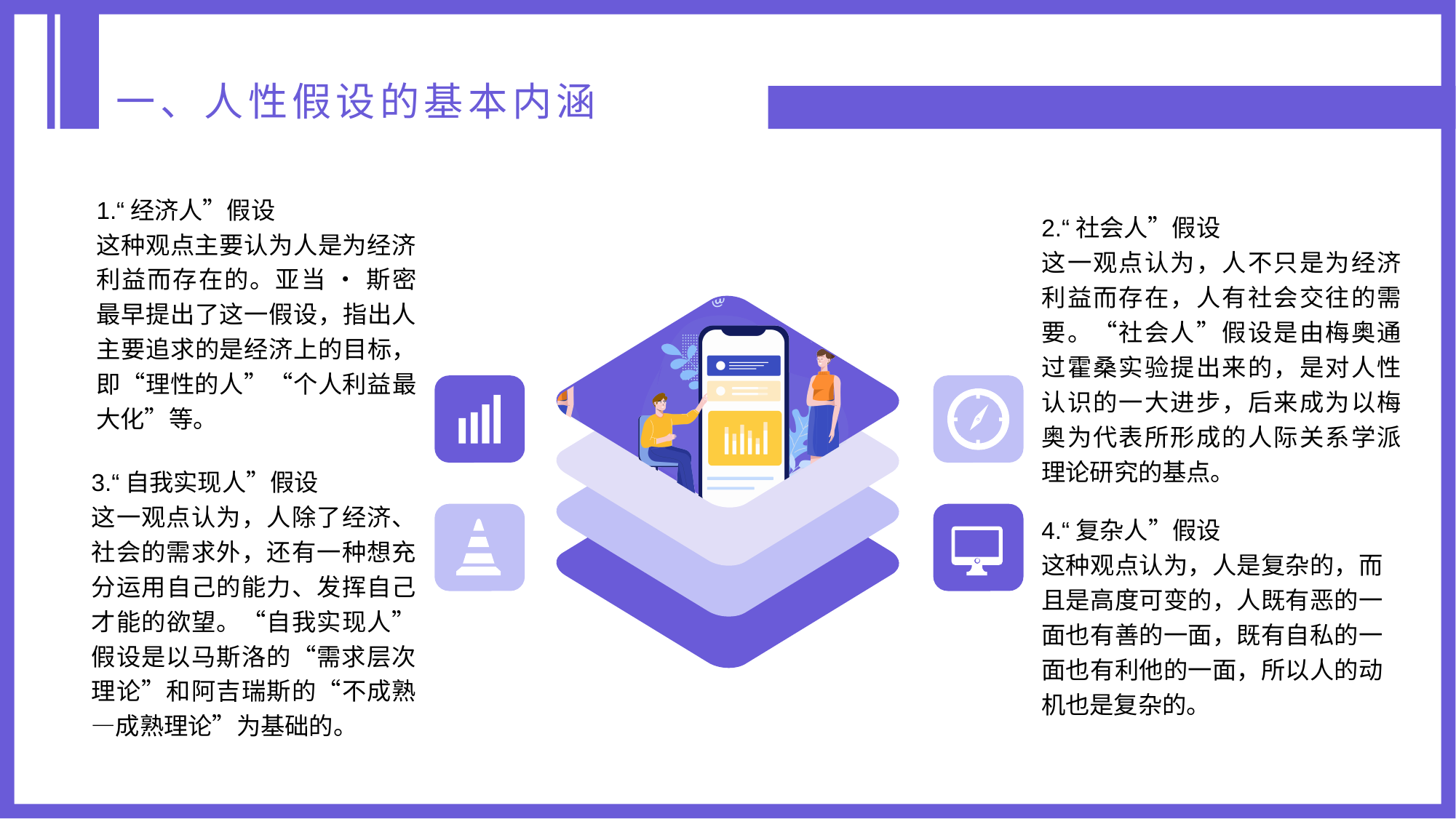

一、人性假设的基本内涵
1.“经济人”假设
这种观点主要认为人是为经济利益而存在的。亚当 • 斯密最早提出了这一假设，指出人主要追求的是经济上的目标，即“理性的人”“个人利益最大化”等。
2.“社会人”假设
这一观点认为，人不只是为经济利益而存在，人有社会交往的需要。“社会人”假设是由梅奥通过霍桑实验提出来的，是对人性认识的一大进步，后来成为以梅奥为代表所形成的人际关系学派理论研究的基点。

3.“自我实现人”假设
这一观点认为，人除了经济、社会的需求外，还有一种想充分运用自己的能力、发挥自己才能的欲望。“自我实现人”假设是以马斯洛的“需求层次理论”和阿吉瑞斯的“不成熟—成熟理论”为基础的。

4.“复杂人”假设
这种观点认为，人是复杂的，而且是高度可变的，人既有恶的一面也有善的一面，既有自私的一面也有利他的一面，所以人的动机也是复杂的。